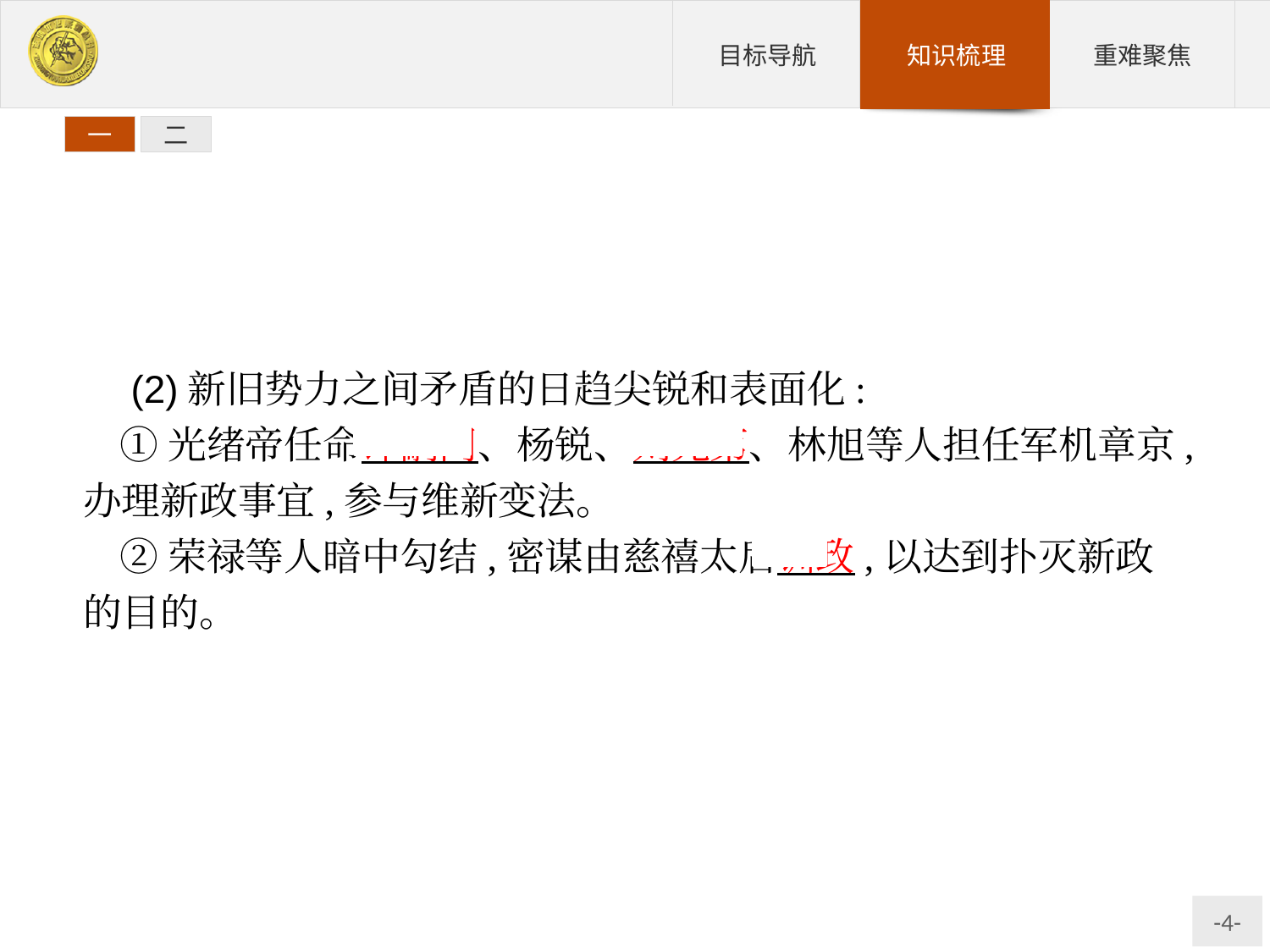

一
二
 (2)新旧势力之间矛盾的日趋尖锐和表面化:
①光绪帝任命谭嗣同、杨锐、刘光第、林旭等人担任军机章京,办理新政事宜,参与维新变法。
②荣禄等人暗中勾结,密谋由慈禧太后训政,以达到扑灭新政的目的。